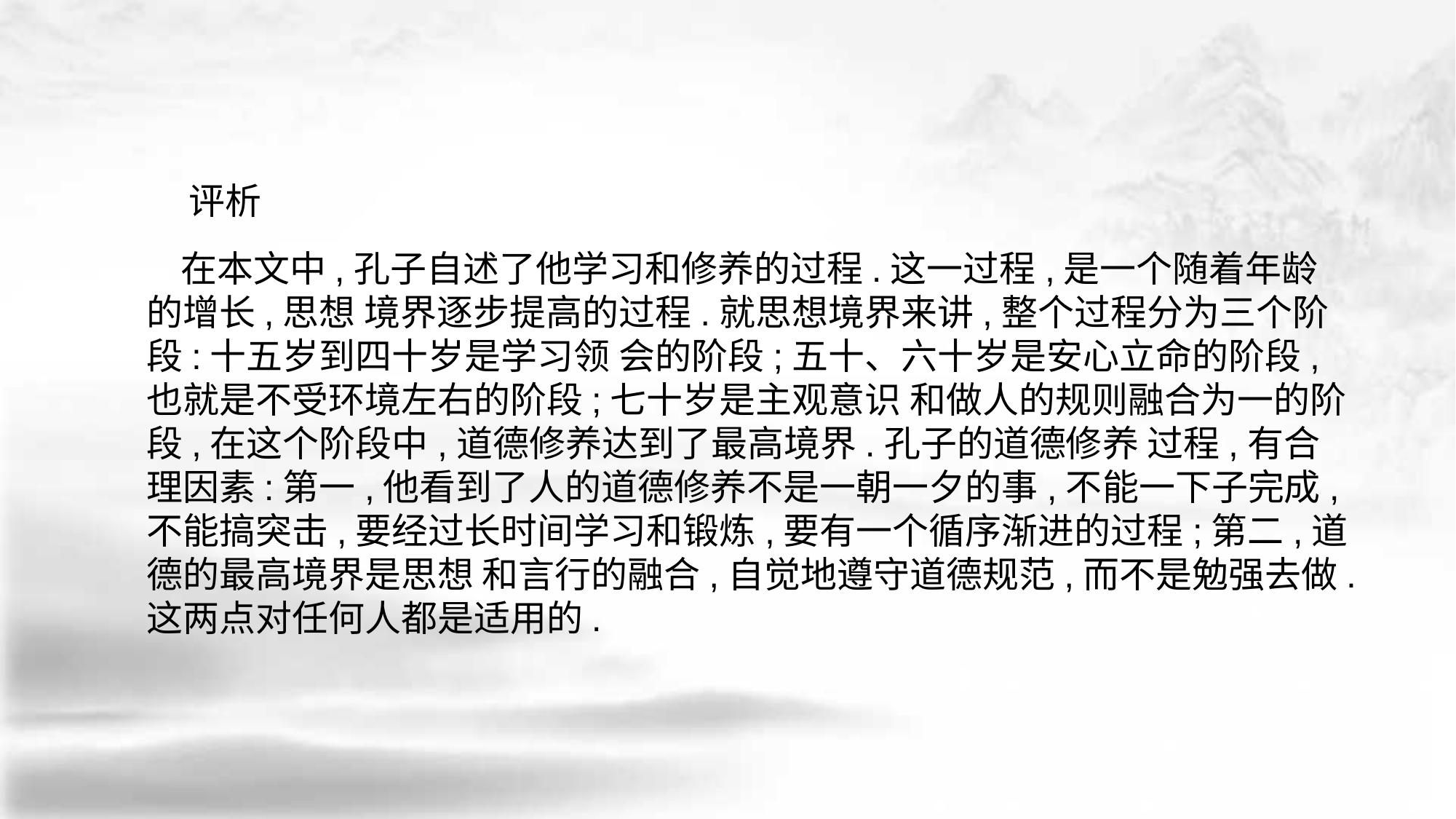

评析
    在本文中,孔子自述了他学习和修养的过程.这一过程,是一个随着年龄的增长,思想 境界逐步提高的过程.就思想境界来讲,整个过程分为三个阶段:十五岁到四十岁是学习领 会的阶段;五十、六十岁是安心立命的阶段,也就是不受环境左右的阶段;七十岁是主观意识 和做人的规则融合为一的阶段,在这个阶段中,道德修养达到了最高境界.孔子的道德修养 过程,有合理因素:第一,他看到了人的道德修养不是一朝一夕的事,不能一下子完成,不能搞突击,要经过长时间学习和锻炼,要有一个循序渐进的过程;第二,道德的最高境界是思想 和言行的融合,自觉地遵守道德规范,而不是勉强去做.这两点对任何人都是适用的.